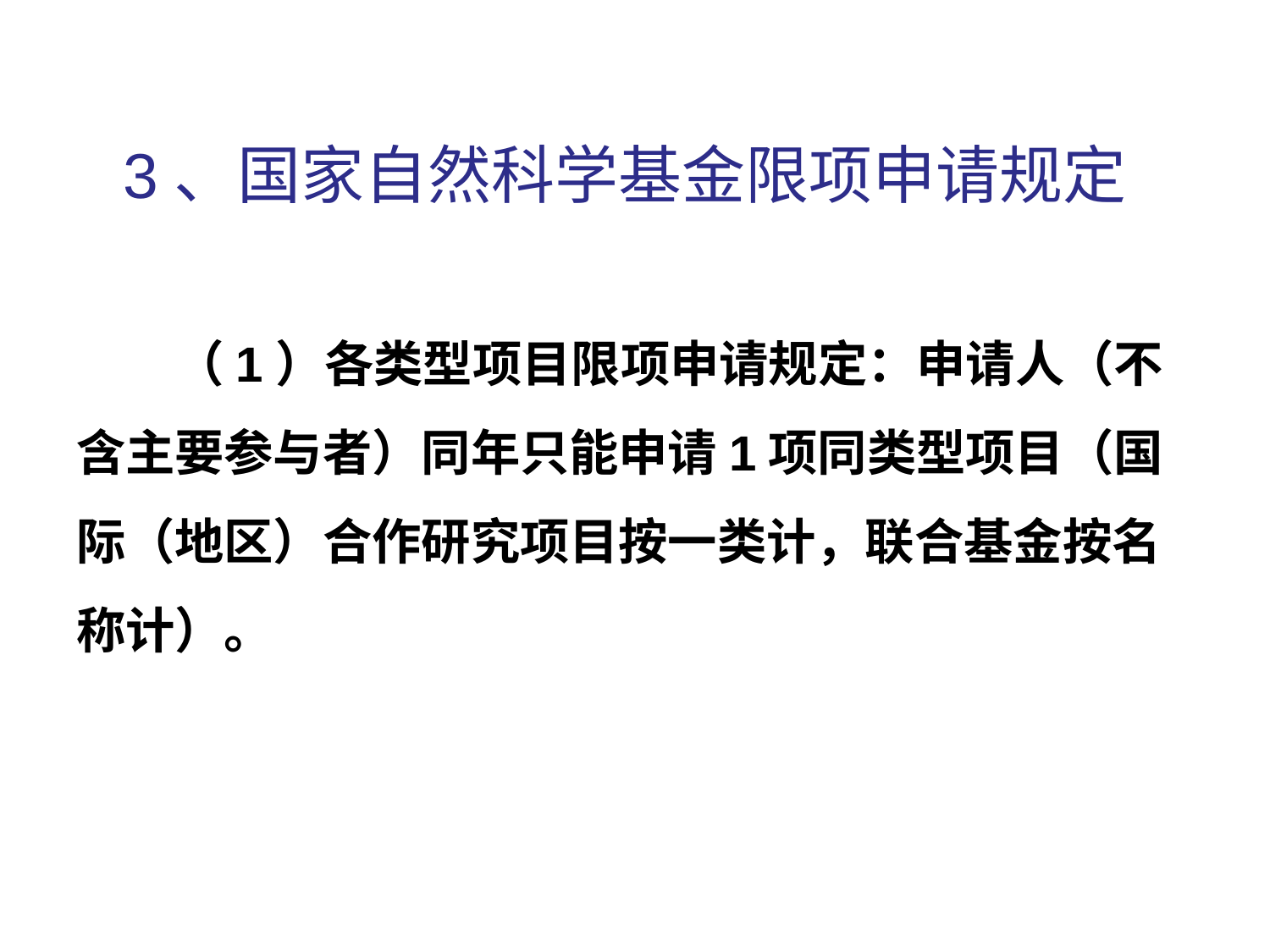

3、国家自然科学基金限项申请规定
（1）各类型项目限项申请规定：申请人（不含主要参与者）同年只能申请1项同类型项目（国际（地区）合作研究项目按一类计，联合基金按名称计）。